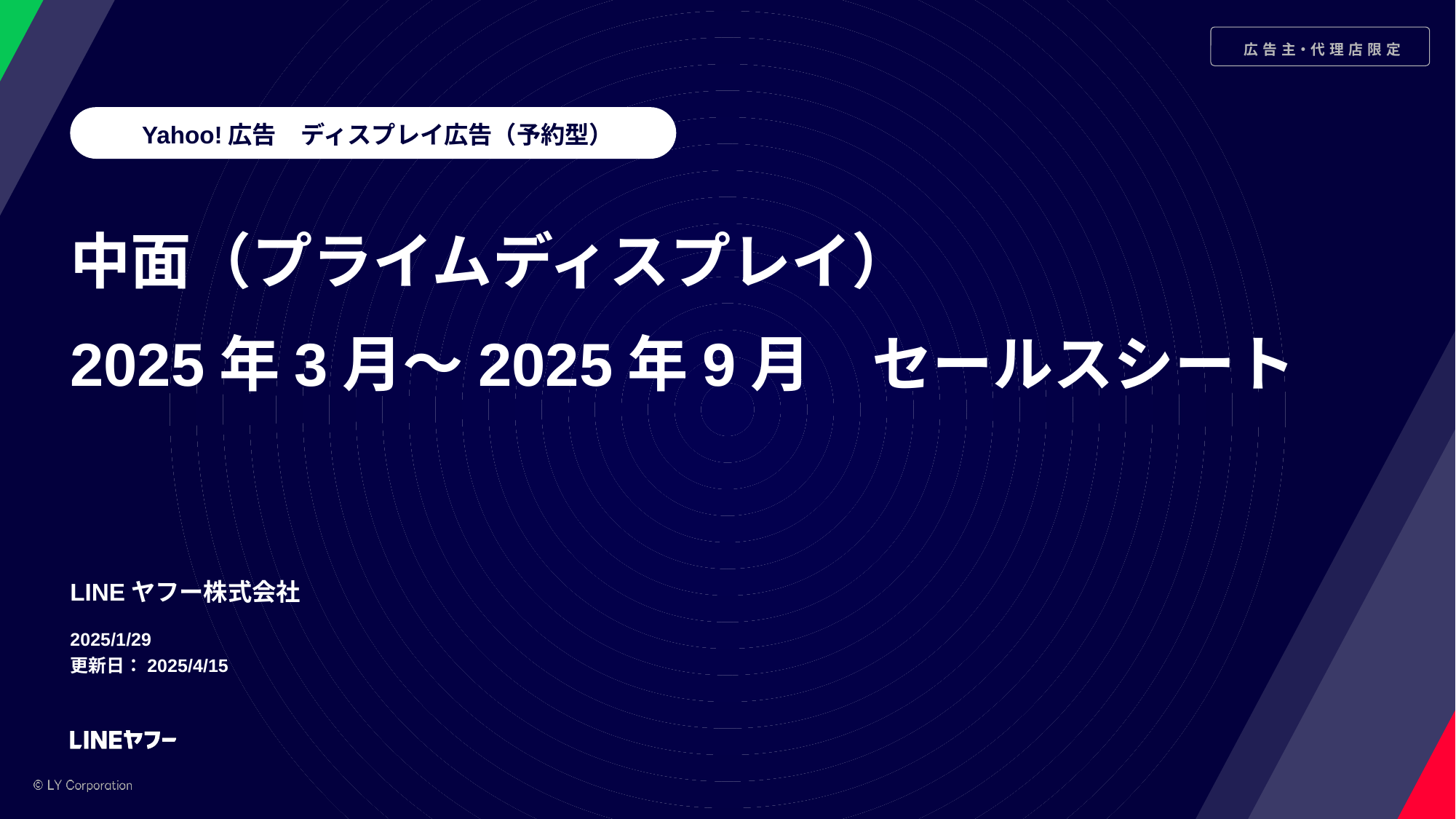

中面（プライムディスプレイ）
2025年3月～2025年9月　セールスシート
LINEヤフー株式会社
2025/1/29

更新日：2025/4/15